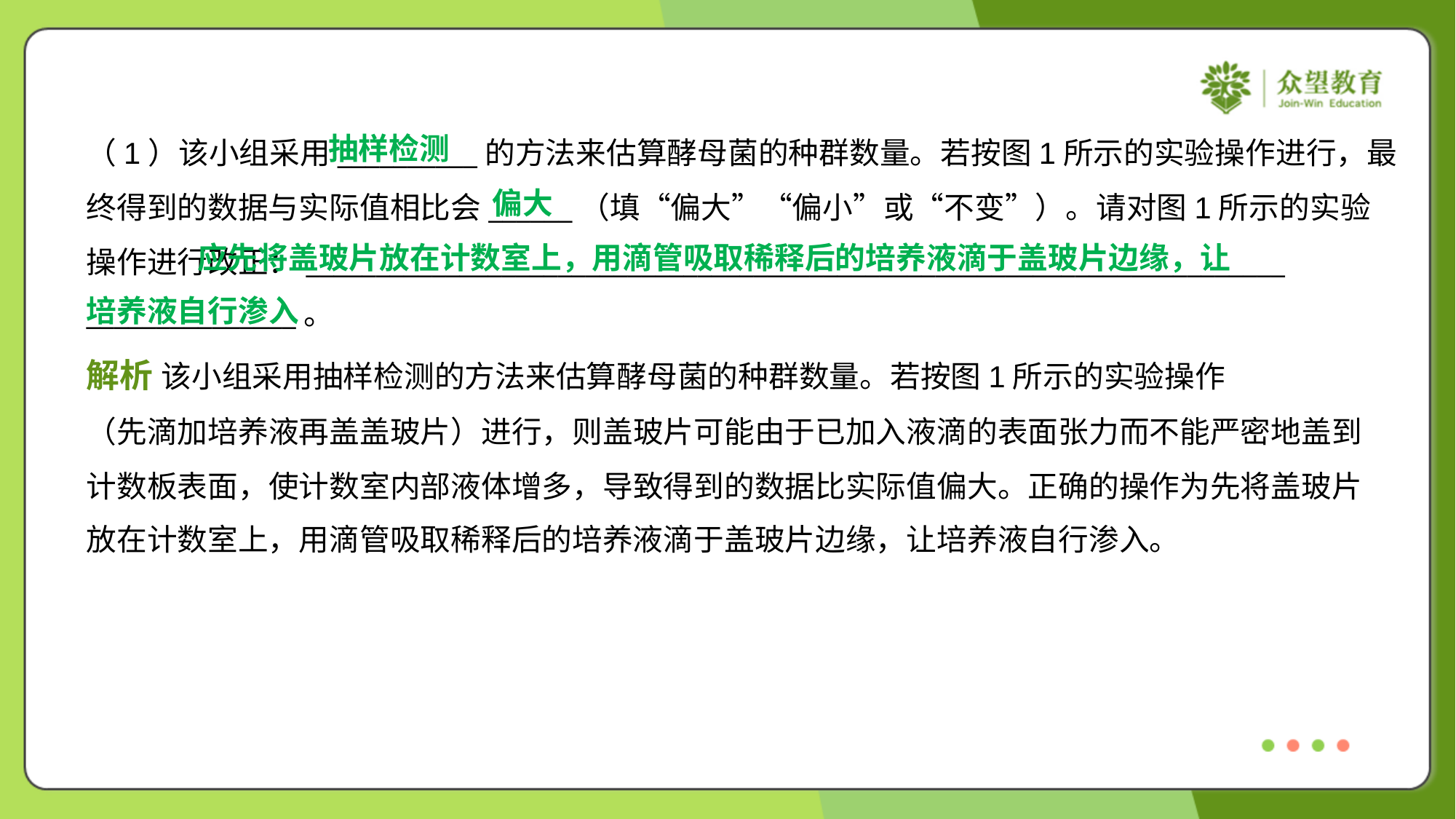

抽样检测
（1）该小组采用__________的方法来估算酵母菌的种群数量。若按图1所示的实验操作进行，最
终得到的数据与实际值相比会______（填“偏大”“偏小”或“不变”）。请对图1所示的实验
操作进行改正：______________________________________________________________________
_______________。
偏大
               应先将盖玻片放在计数室上，用滴管吸取稀释后的培养液滴于盖玻片边缘，让
培养液自行渗入
解析 该小组采用抽样检测的方法来估算酵母菌的种群数量。若按图1所示的实验操作
（先滴加培养液再盖盖玻片）进行，则盖玻片可能由于已加入液滴的表面张力而不能严密地盖到
计数板表面，使计数室内部液体增多，导致得到的数据比实际值偏大。正确的操作为先将盖玻片
放在计数室上，用滴管吸取稀释后的培养液滴于盖玻片边缘，让培养液自行渗入。